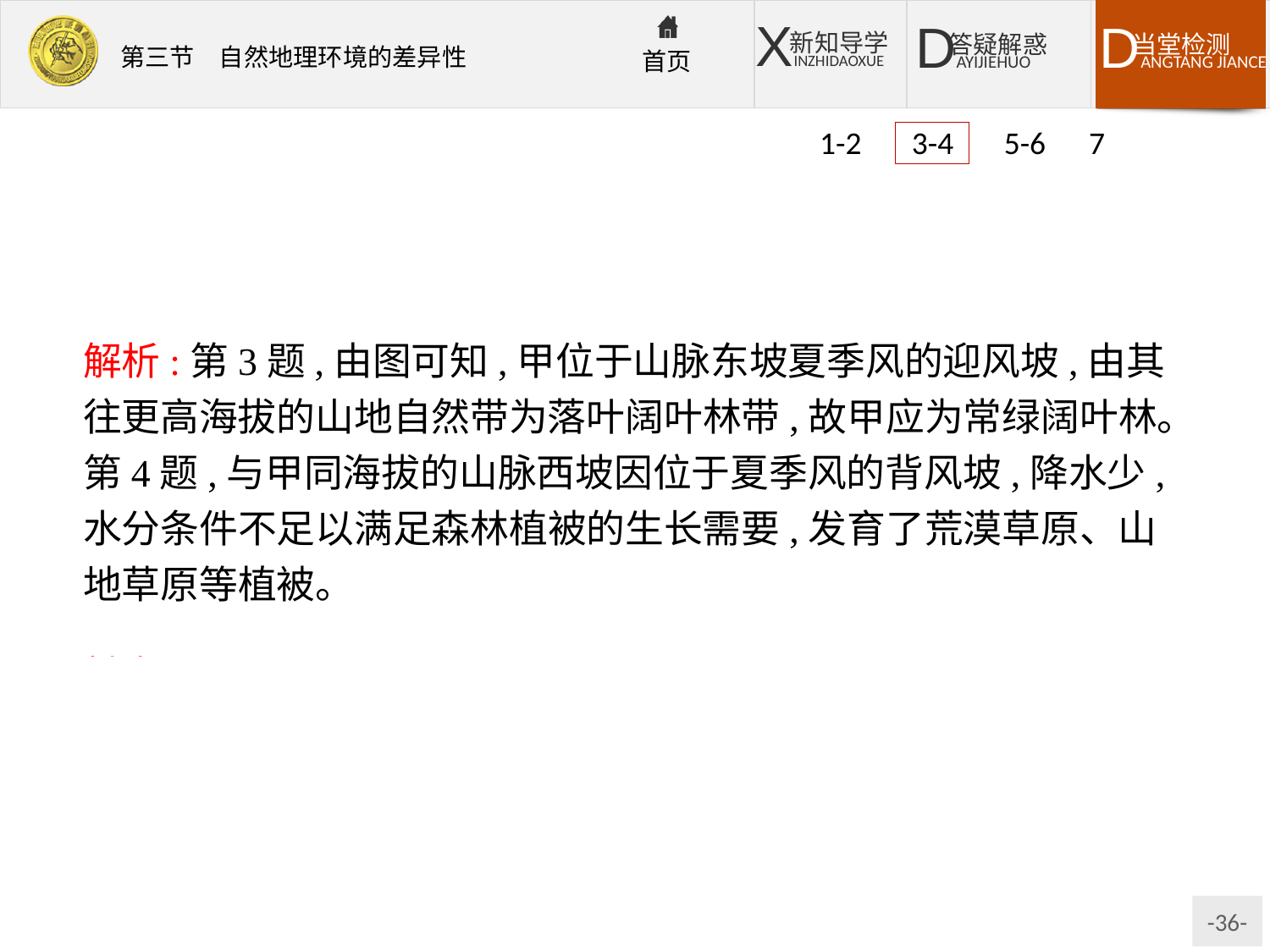

1-2       3-4       5-6      7

解析:第3题,由图可知,甲位于山脉东坡夏季风的迎风坡,由其往更高海拔的山地自然带为落叶阔叶林带,故甲应为常绿阔叶林。第4题,与甲同海拔的山脉西坡因位于夏季风的背风坡,降水少,水分条件不足以满足森林植被的生长需要,发育了荒漠草原、山地草原等植被。
答案:3.B　4.A